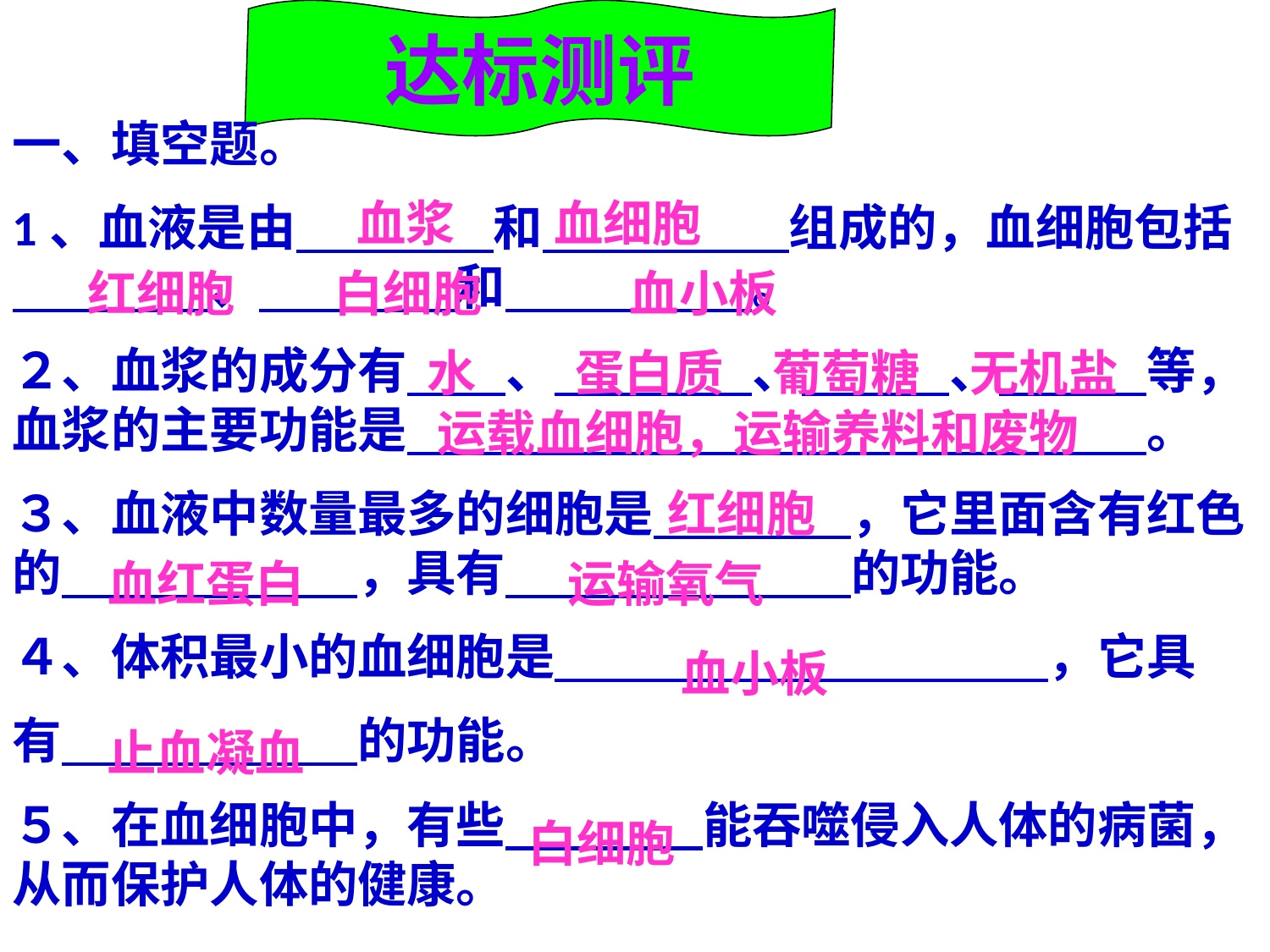

达标测评
一、填空题。
1、血液是由　　　　和　　　　　组成的，血细胞包括　　　　、　　　　和　　　　　。
２、血浆的成分有　　、　　　　、　　　、　　　等，血浆的主要功能是　　　　　　　　　　　　　　　。
３、血液中数量最多的细胞是　　　　，它里面含有红色的　　　　　　，具有　　　　　　　的功能。
４、体积最小的血细胞是　　　　　　　　　　，它具
有　　　　　　的功能。
５、在血细胞中，有些　　　　能吞噬侵入人体的病菌，从而保护人体的健康。
　血浆　　血细胞
红细胞　　白细胞　　　血小板
水　　蛋白质　葡萄糖　无机盐
运载血细胞，运输养料和废物
红细胞
血红蛋白
运输氧气
血小板
止血凝血
白细胞